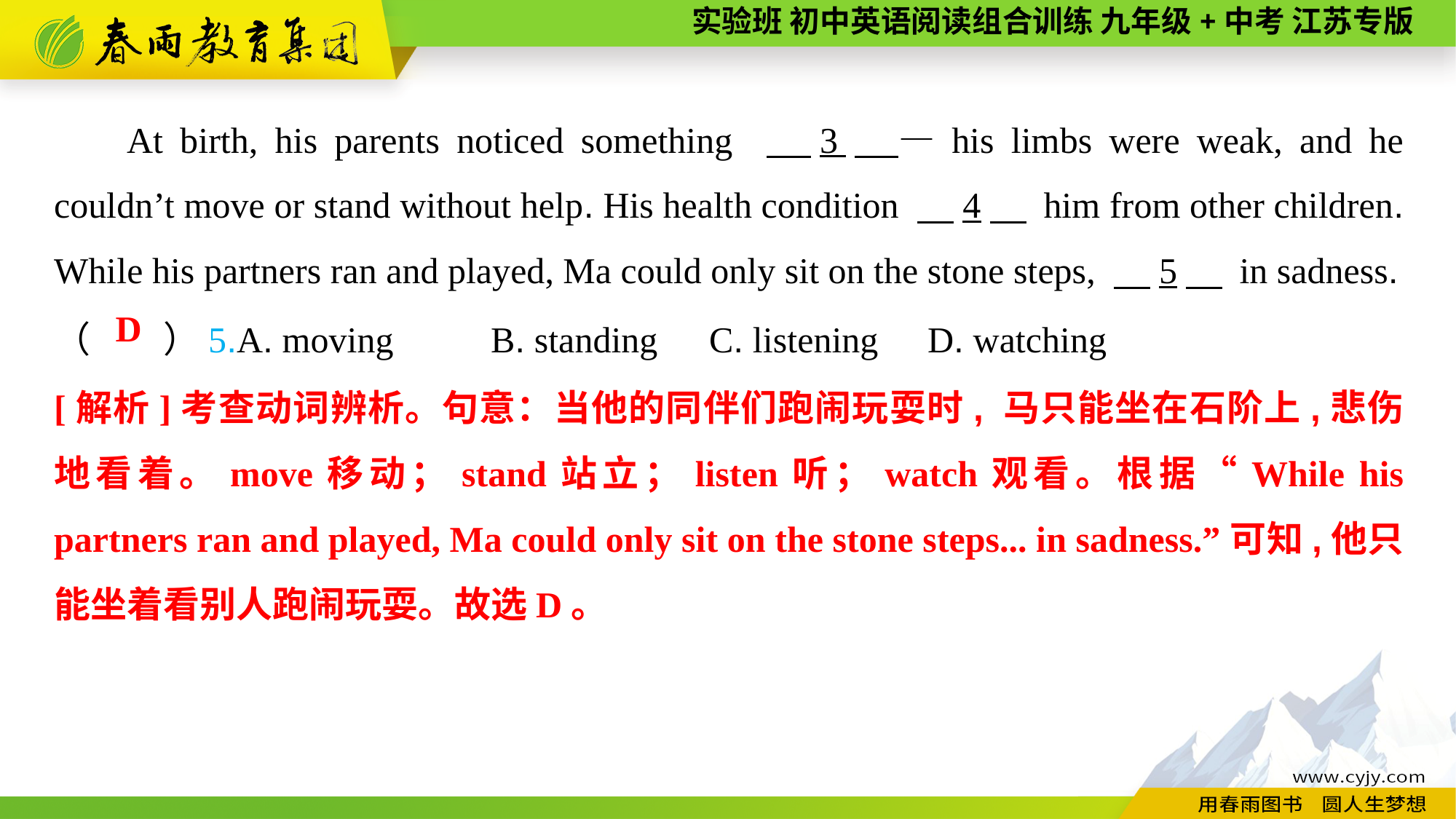

At birth, his parents noticed something 　3　—his limbs were weak, and he couldn’t move or stand without help. His health condition 　4　 him from other children. While his partners ran and played, Ma could only sit on the stone steps, 　5　 in sadness.
（　　）5.A. moving	B. standing	C. listening	D. watching
D
[解析]考查动词辨析。句意：当他的同伴们跑闹玩耍时, 马只能坐在石阶上,悲伤地看着。move移动；stand站立；listen听；watch观看。根据“While his partners ran and played, Ma could only sit on the stone steps... in sadness.”可知,他只能坐着看别人跑闹玩耍。故选D。